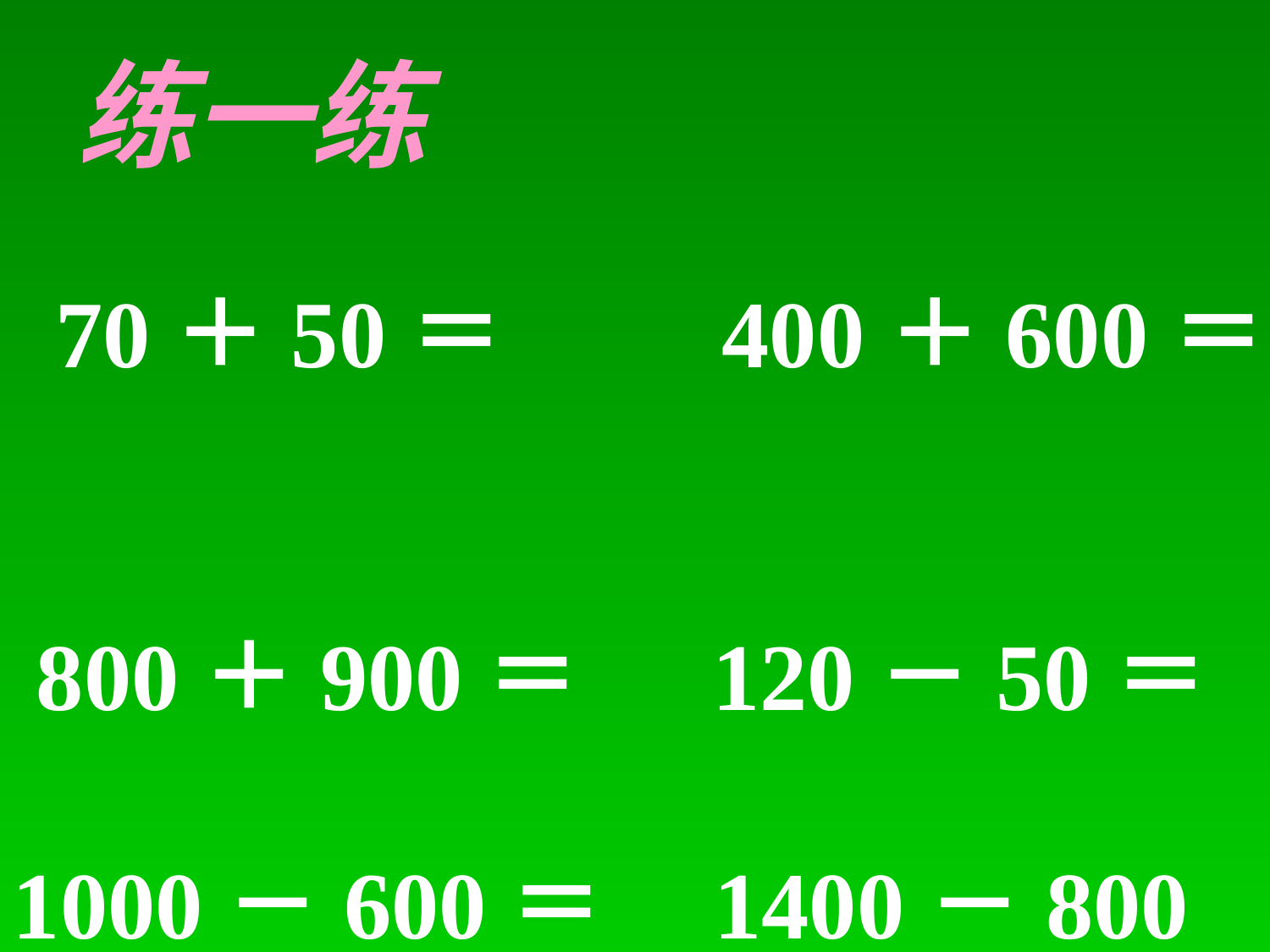

练一练
   70＋50＝         400＋600＝

 800＋900＝     120－50＝

1000－600＝    1400－800＝